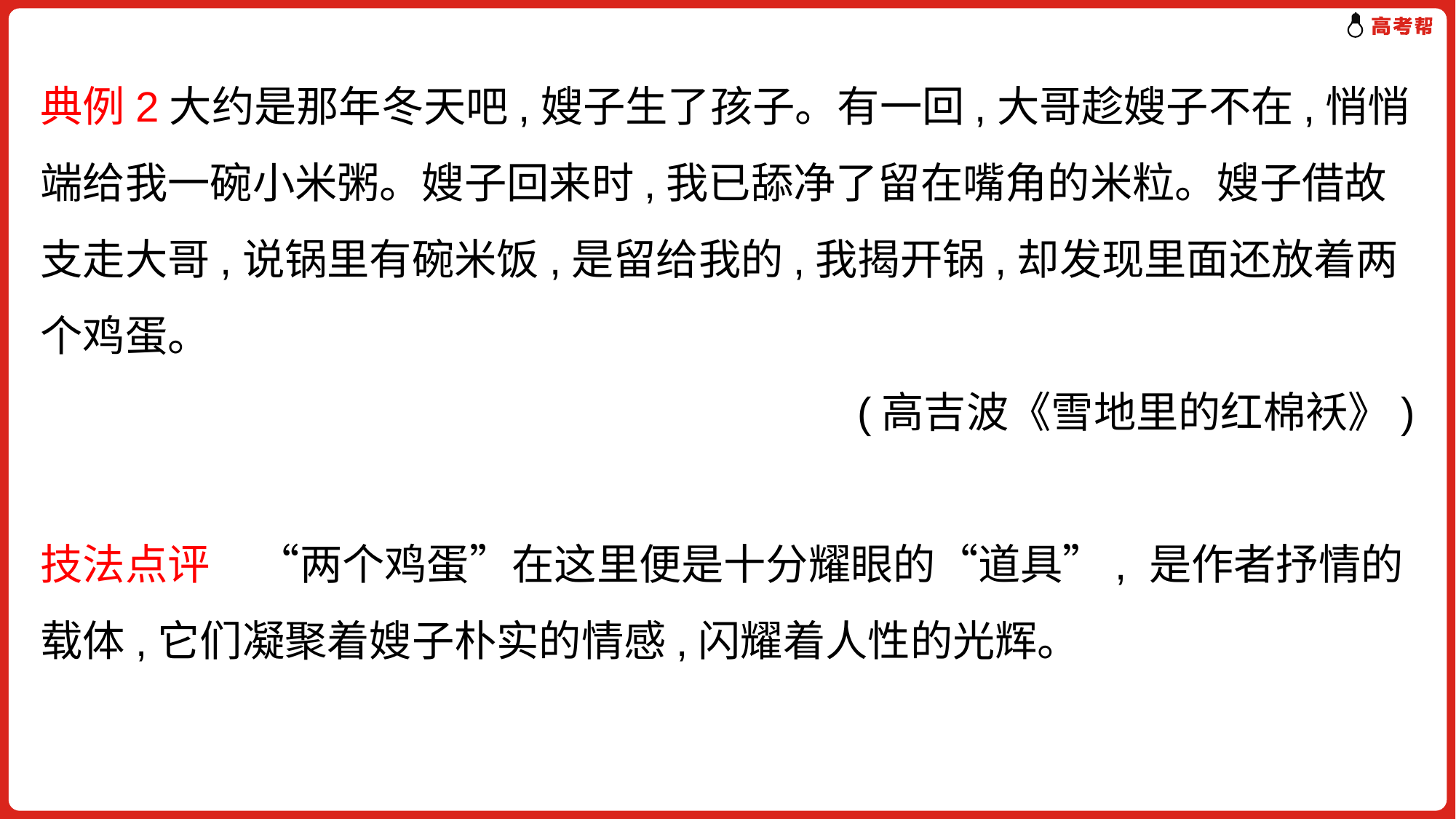

典例2大约是那年冬天吧,嫂子生了孩子。有一回,大哥趁嫂子不在,悄悄端给我一碗小米粥。嫂子回来时,我已舔净了留在嘴角的米粒。嫂子借故支走大哥,说锅里有碗米饭,是留给我的,我揭开锅,却发现里面还放着两个鸡蛋。
(高吉波《雪地里的红棉袄》)

技法点评     “两个鸡蛋”在这里便是十分耀眼的“道具”, 是作者抒情的载体,它们凝聚着嫂子朴实的情感,闪耀着人性的光辉。